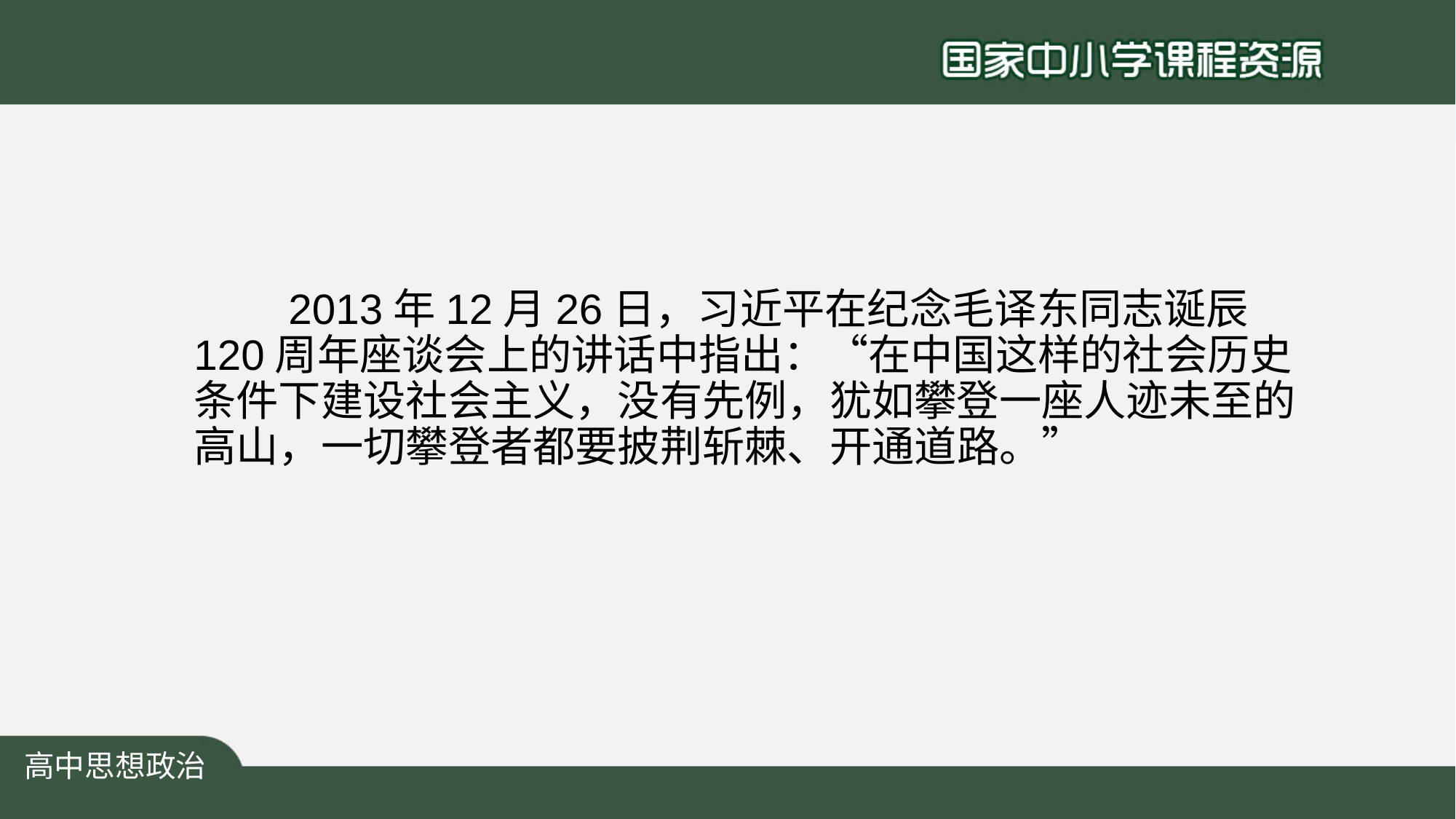

2013年12月26日，习近平在纪念毛译东同志诞辰120周年座谈会上的讲话中指出：“在中国这样的社会历史条件下建设社会主义，没有先例，犹如攀登一座人迹未至的高山，一切攀登者都要披荆斩棘、开通道路。”